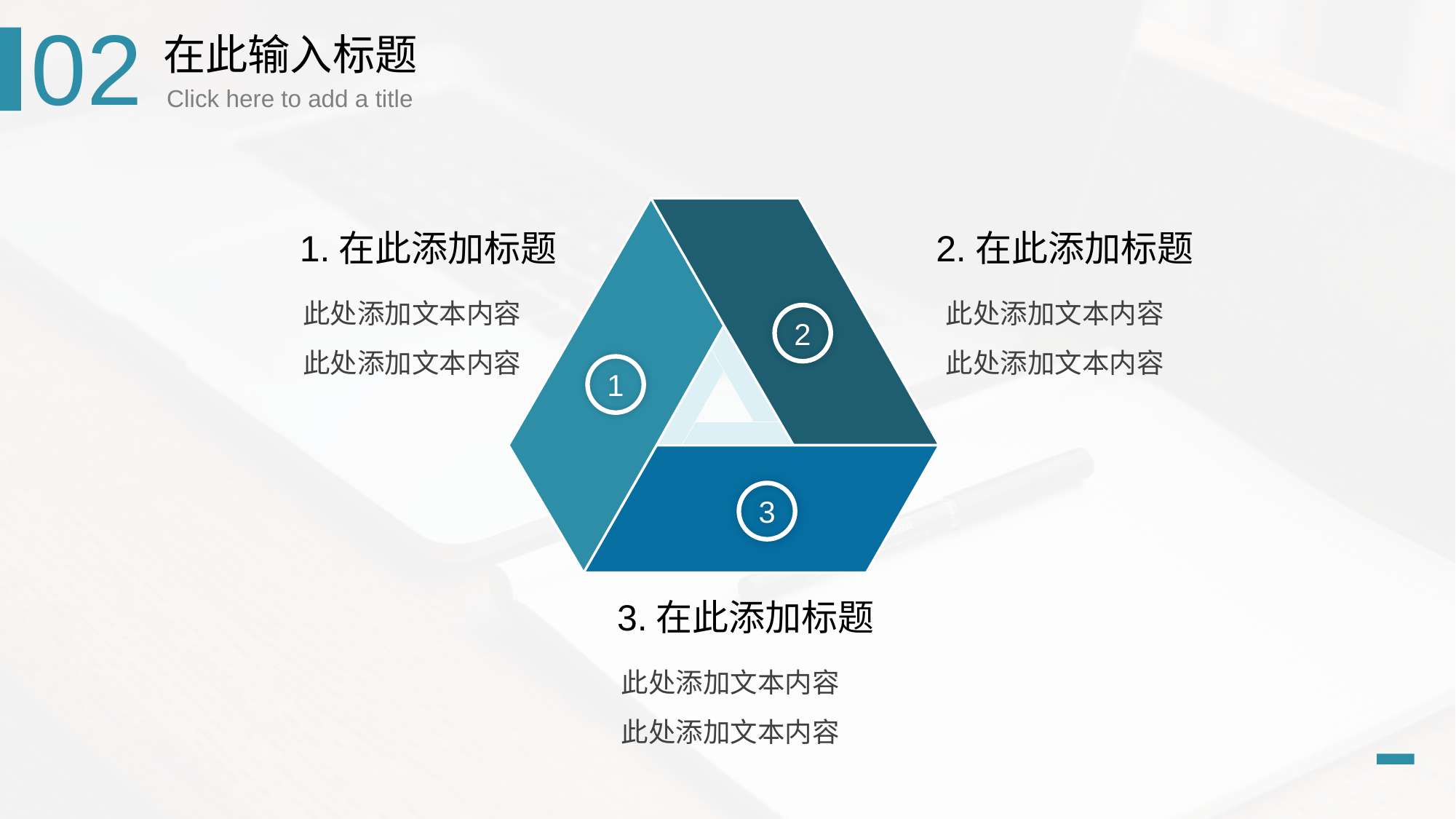

02
在此输入标题
Click here to add a title

1.在此添加标题
2.在此添加标题
此处添加文本内容
此处添加文本内容
此处添加文本内容
此处添加文本内容
2
1
3
3.在此添加标题
此处添加文本内容
此处添加文本内容